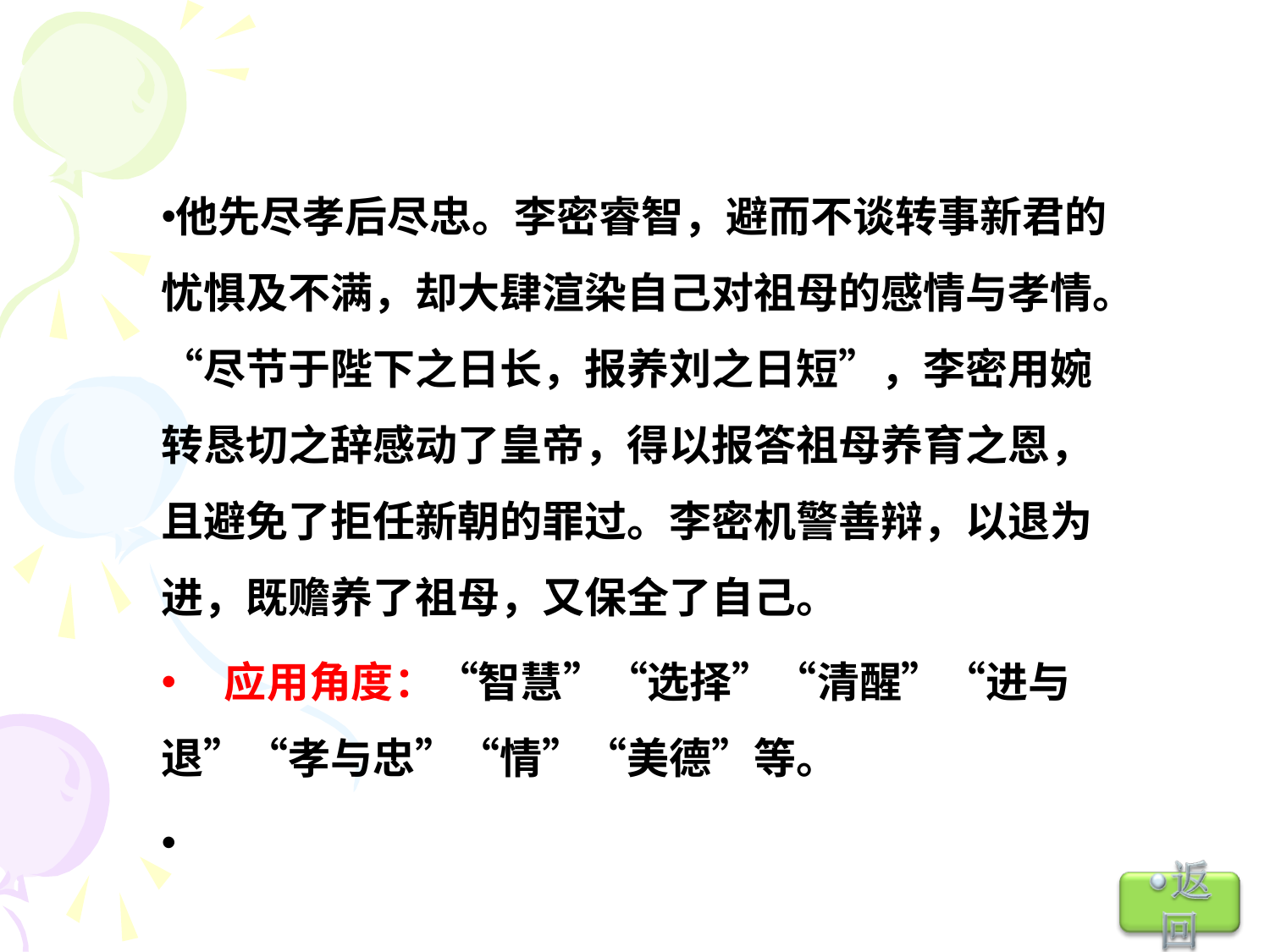

他先尽孝后尽忠。李密睿智，避而不谈转事新君的忧惧及不满，却大肆渲染自己对祖母的感情与孝情。“尽节于陛下之日长，报养刘之日短”，李密用婉转恳切之辞感动了皇帝，得以报答祖母养育之恩，且避免了拒任新朝的罪过。李密机警善辩，以退为进，既赡养了祖母，又保全了自己。
    应用角度：“智慧”“选择”“清醒”“进与退”“孝与忠”“情”“美德”等。